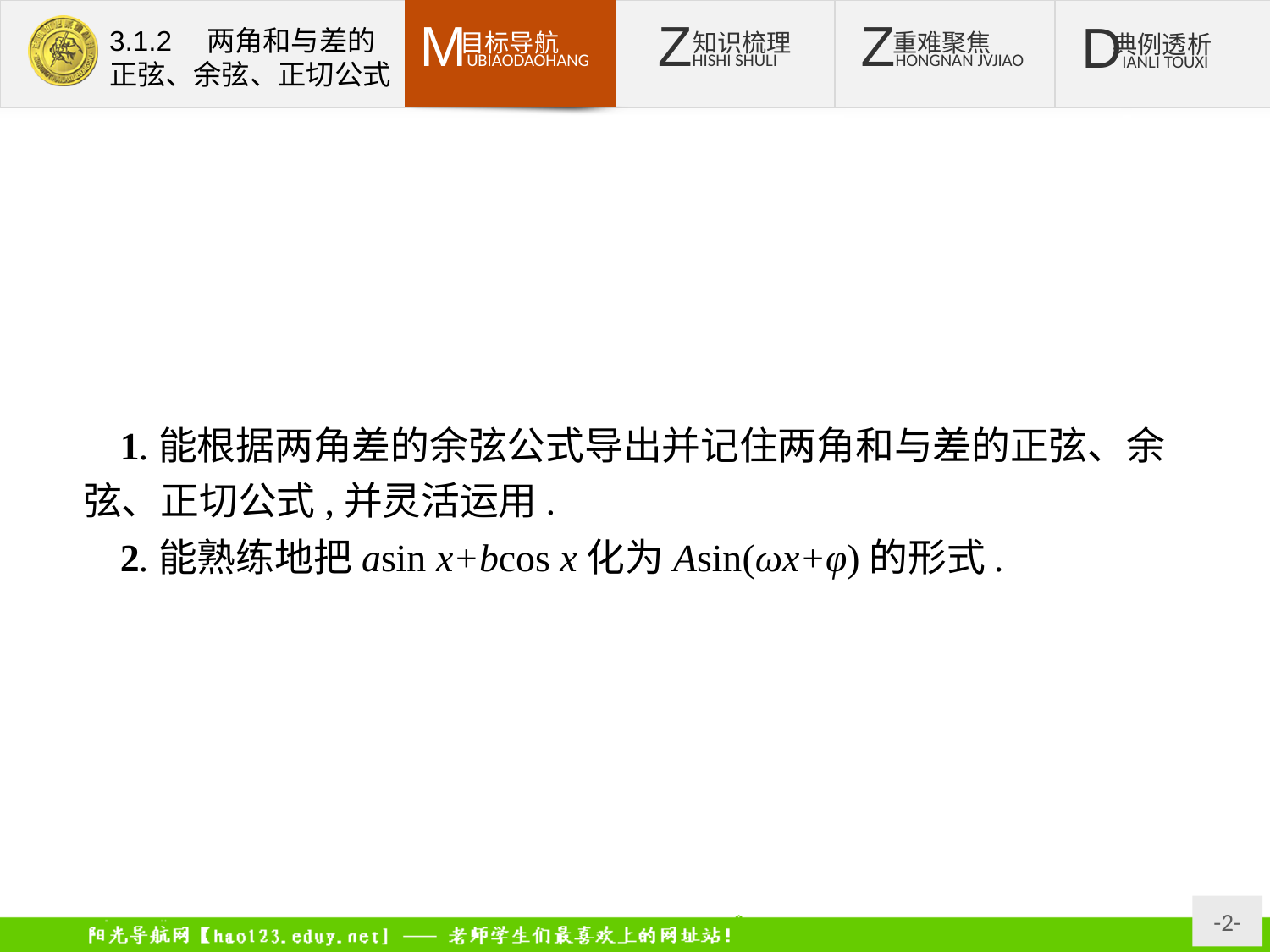

1.能根据两角差的余弦公式导出并记住两角和与差的正弦、余弦、正切公式,并灵活运用.
2.能熟练地把asin x+bcos x化为Asin(ωx+φ)的形式.